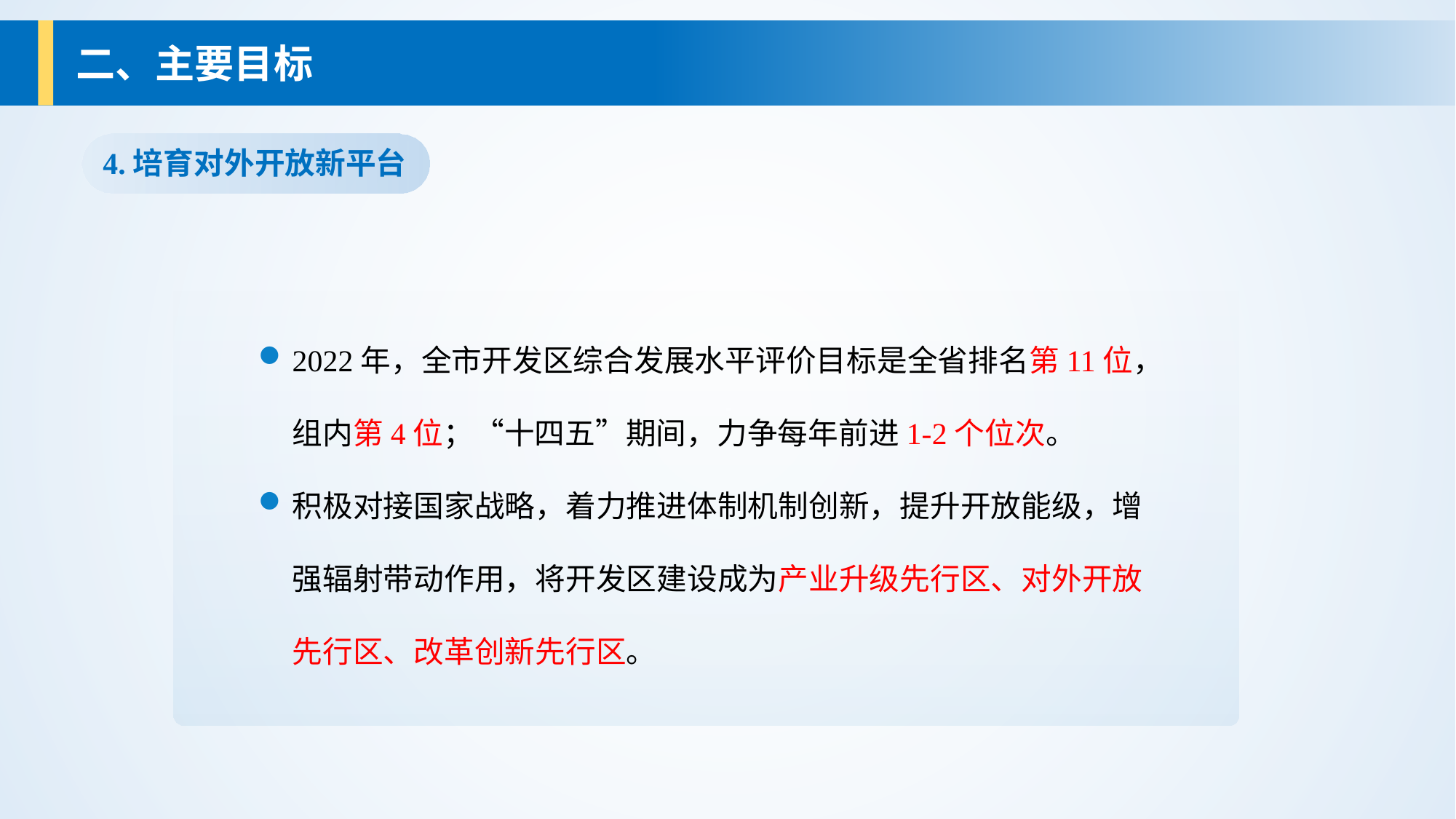

二、主要目标

4.培育对外开放新平台

2022年，全市开发区综合发展水平评价目标是全省排名第11位，组内第4位；“十四五”期间，力争每年前进1-2个位次。
积极对接国家战略，着力推进体制机制创新，提升开放能级，增强辐射带动作用，将开发区建设成为产业升级先行区、对外开放先行区、改革创新先行区。